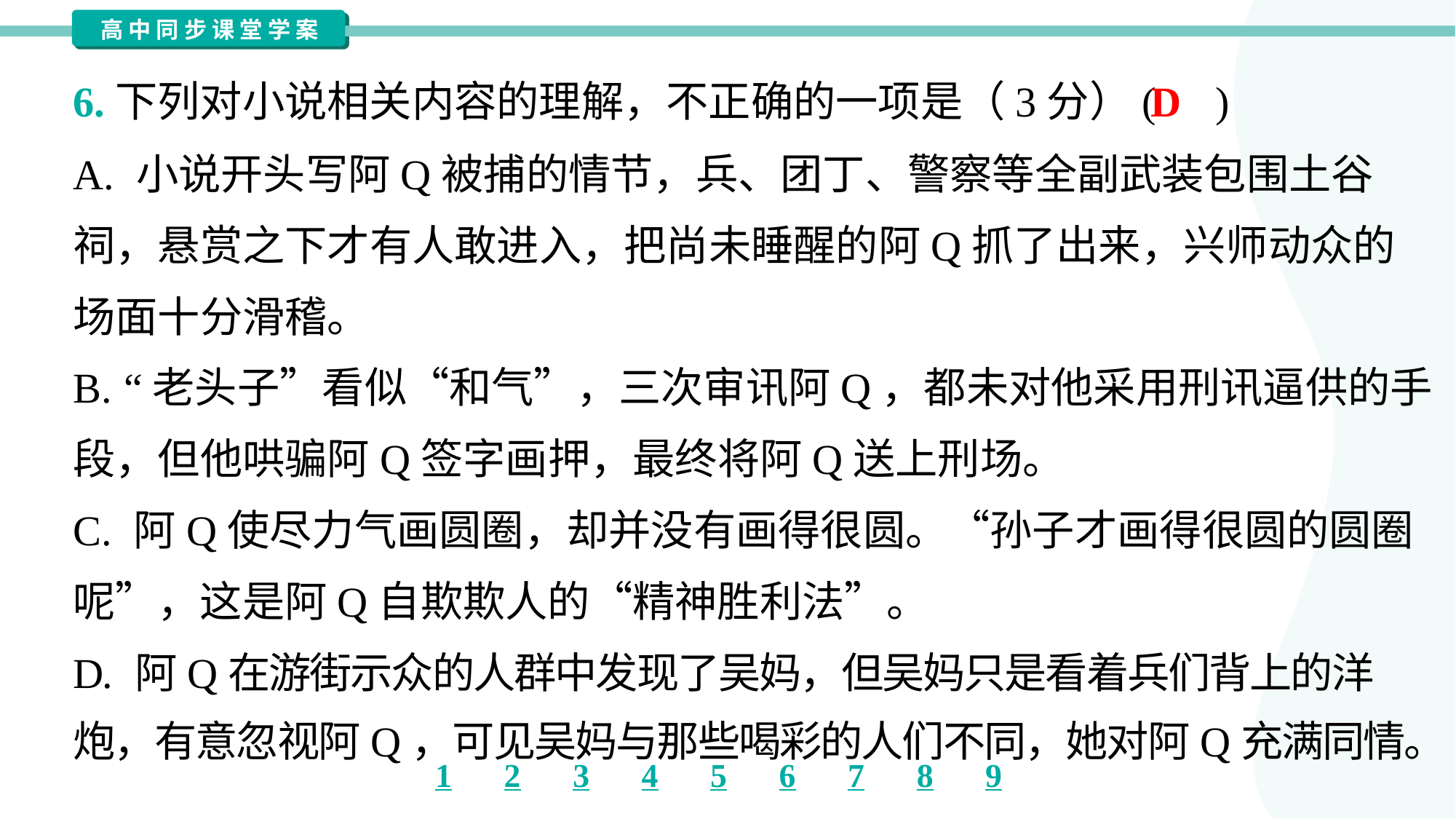

D
6.下列对小说相关内容的理解，不正确的一项是（3分）(     )
A. 小说开头写阿Q被捕的情节，兵、团丁、警察等全副武装包围土谷
祠，悬赏之下才有人敢进入，把尚未睡醒的阿Q抓了出来，兴师动众的
场面十分滑稽。
B. “老头子”看似“和气”，三次审讯阿Q，都未对他采用刑讯逼供的手
段，但他哄骗阿Q签字画押，最终将阿Q送上刑场。
C. 阿Q使尽力气画圆圈，却并没有画得很圆。“孙子才画得很圆的圆圈
呢”，这是阿Q自欺欺人的“精神胜利法”。
D. 阿Q在游街示众的人群中发现了吴妈，但吴妈只是看着兵们背上的洋
炮，有意忽视阿Q，可见吴妈与那些喝彩的人们不同，她对阿Q充满同情。